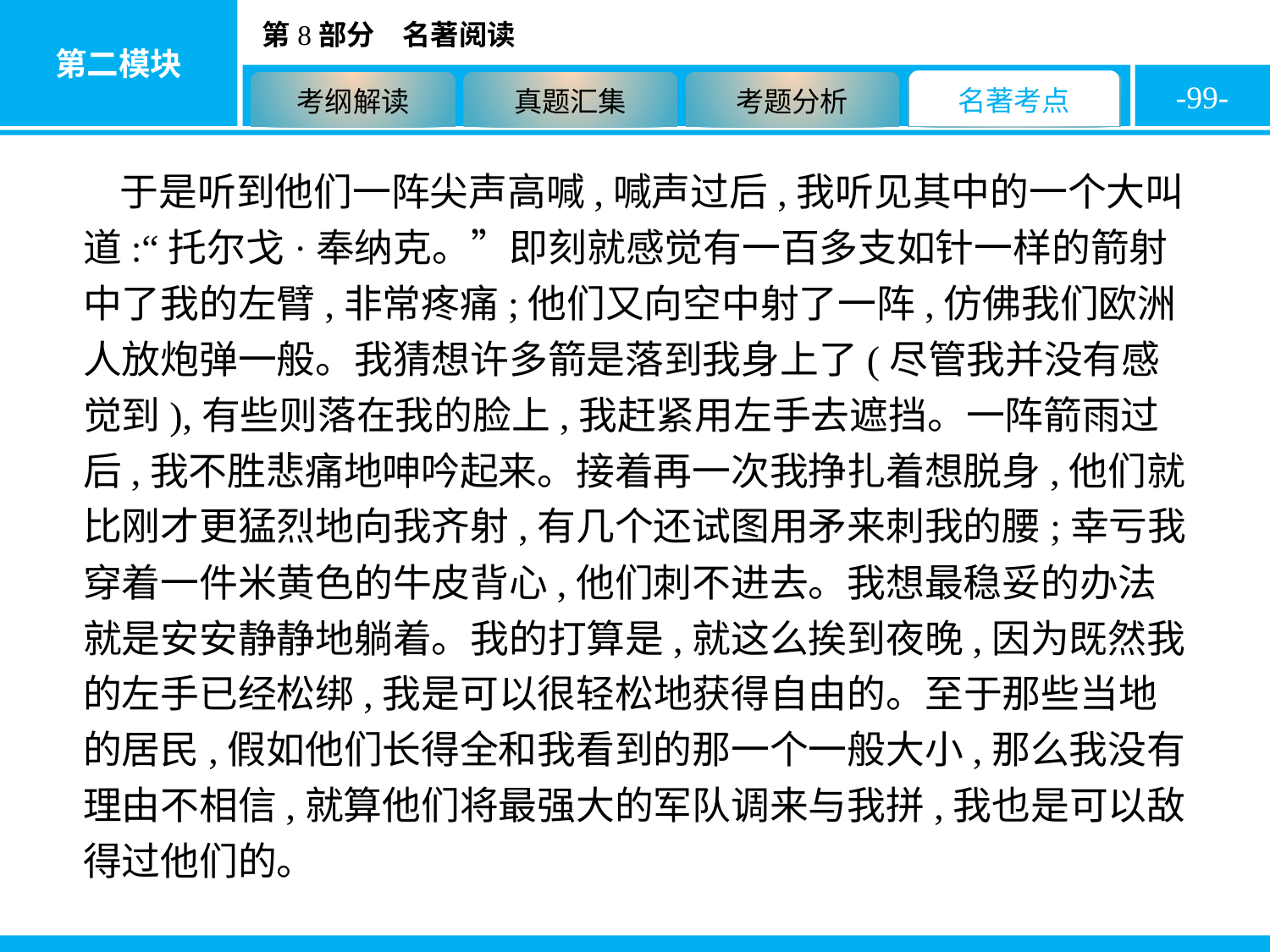

-99-
于是听到他们一阵尖声高喊,喊声过后,我听见其中的一个大叫道:“托尔戈·奉纳克。”即刻就感觉有一百多支如针一样的箭射中了我的左臂,非常疼痛;他们又向空中射了一阵,仿佛我们欧洲人放炮弹一般。我猜想许多箭是落到我身上了(尽管我并没有感觉到),有些则落在我的脸上,我赶紧用左手去遮挡。一阵箭雨过后,我不胜悲痛地呻吟起来。接着再一次我挣扎着想脱身,他们就比刚才更猛烈地向我齐射,有几个还试图用矛来刺我的腰;幸亏我穿着一件米黄色的牛皮背心,他们刺不进去。我想最稳妥的办法就是安安静静地躺着。我的打算是,就这么挨到夜晚,因为既然我的左手已经松绑,我是可以很轻松地获得自由的。至于那些当地的居民,假如他们长得全和我看到的那一个一般大小,那么我没有理由不相信,就算他们将最强大的军队调来与我拼,我也是可以敌得过他们的。